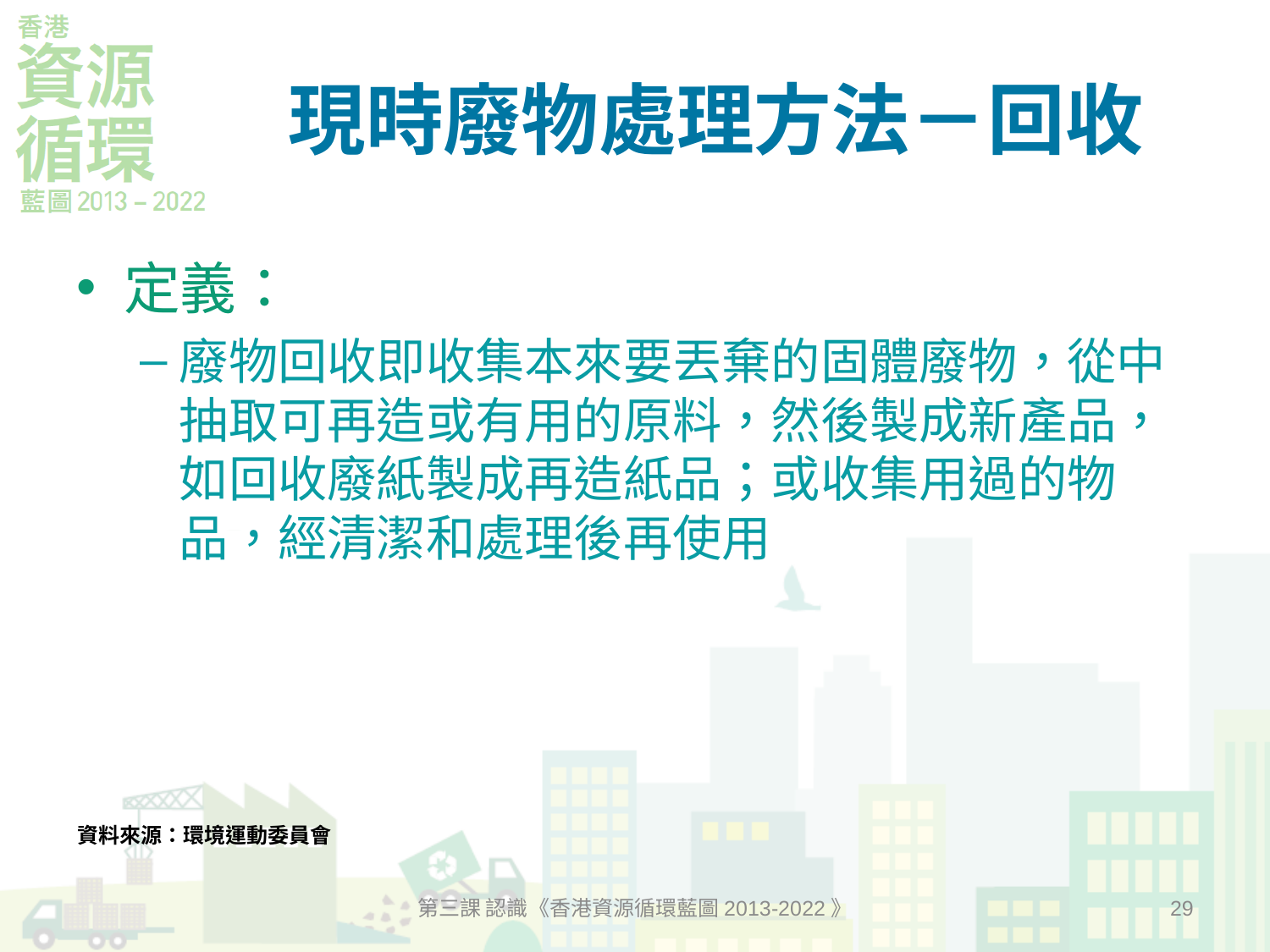

# 現時廢物處理方法－回收
定義：
廢物回收即收集本來要丟棄的固體廢物，從中抽取可再造或有用的原料，然後製成新產品，如回收廢紙製成再造紙品；或收集用過的物品，經清潔和處理後再使用

資料來源：環境運動委員會
第三課 認識《香港資源循環藍圖2013-2022》
29